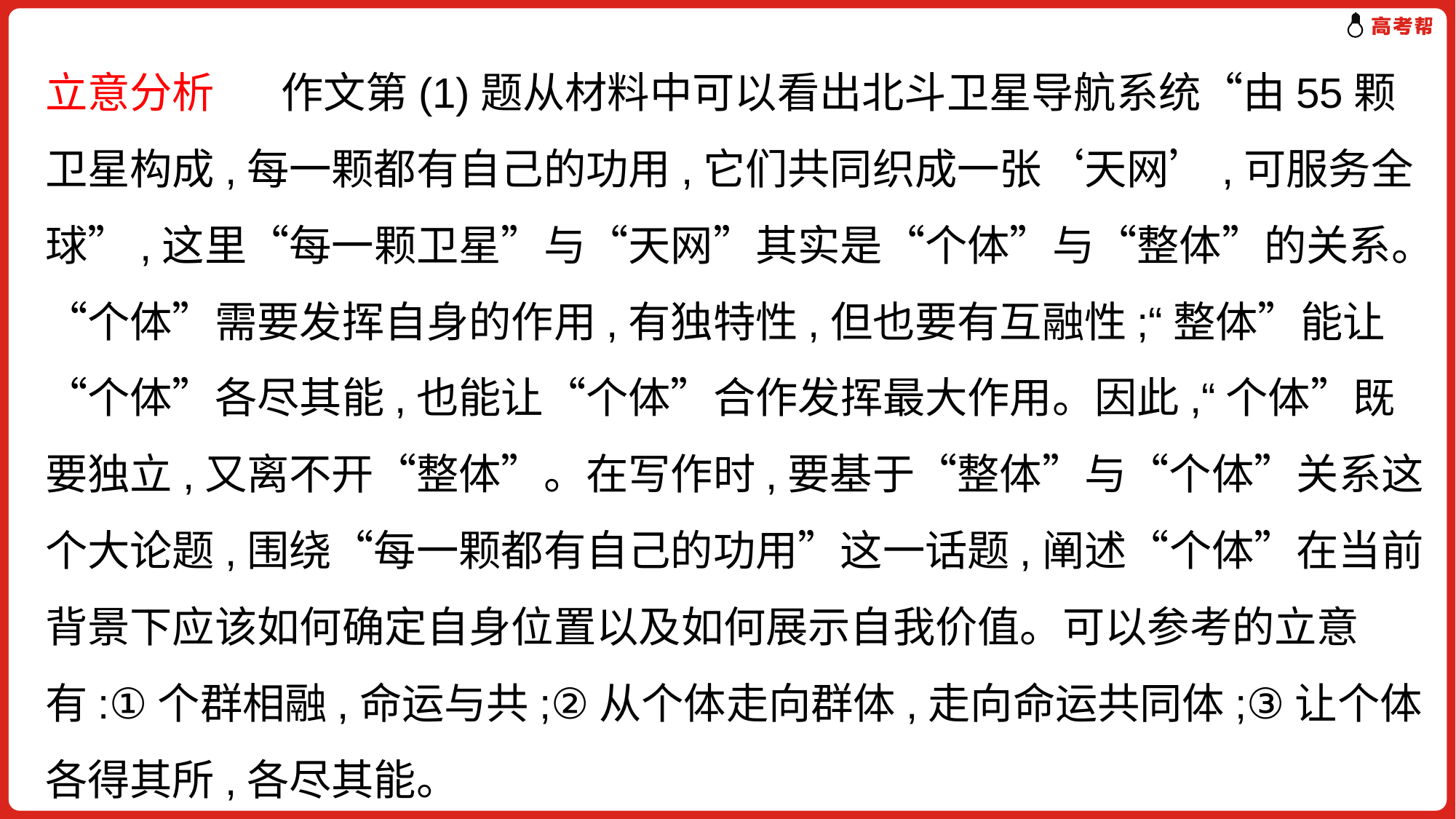

立意分析       作文第(1)题从材料中可以看出北斗卫星导航系统“由55颗卫星构成,每一颗都有自己的功用,它们共同织成一张‘天网’,可服务全球”,这里“每一颗卫星”与“天网”其实是“个体”与“整体”的关系。“个体”需要发挥自身的作用,有独特性,但也要有互融性;“整体”能让“个体”各尽其能,也能让“个体”合作发挥最大作用。因此,“个体”既要独立,又离不开“整体”。在写作时,要基于“整体”与“个体”关系这个大论题,围绕“每一颗都有自己的功用”这一话题,阐述“个体”在当前背景下应该如何确定自身位置以及如何展示自我价值。可以参考的立意有:①个群相融,命运与共;②从个体走向群体,走向命运共同体;③让个体各得其所,各尽其能。